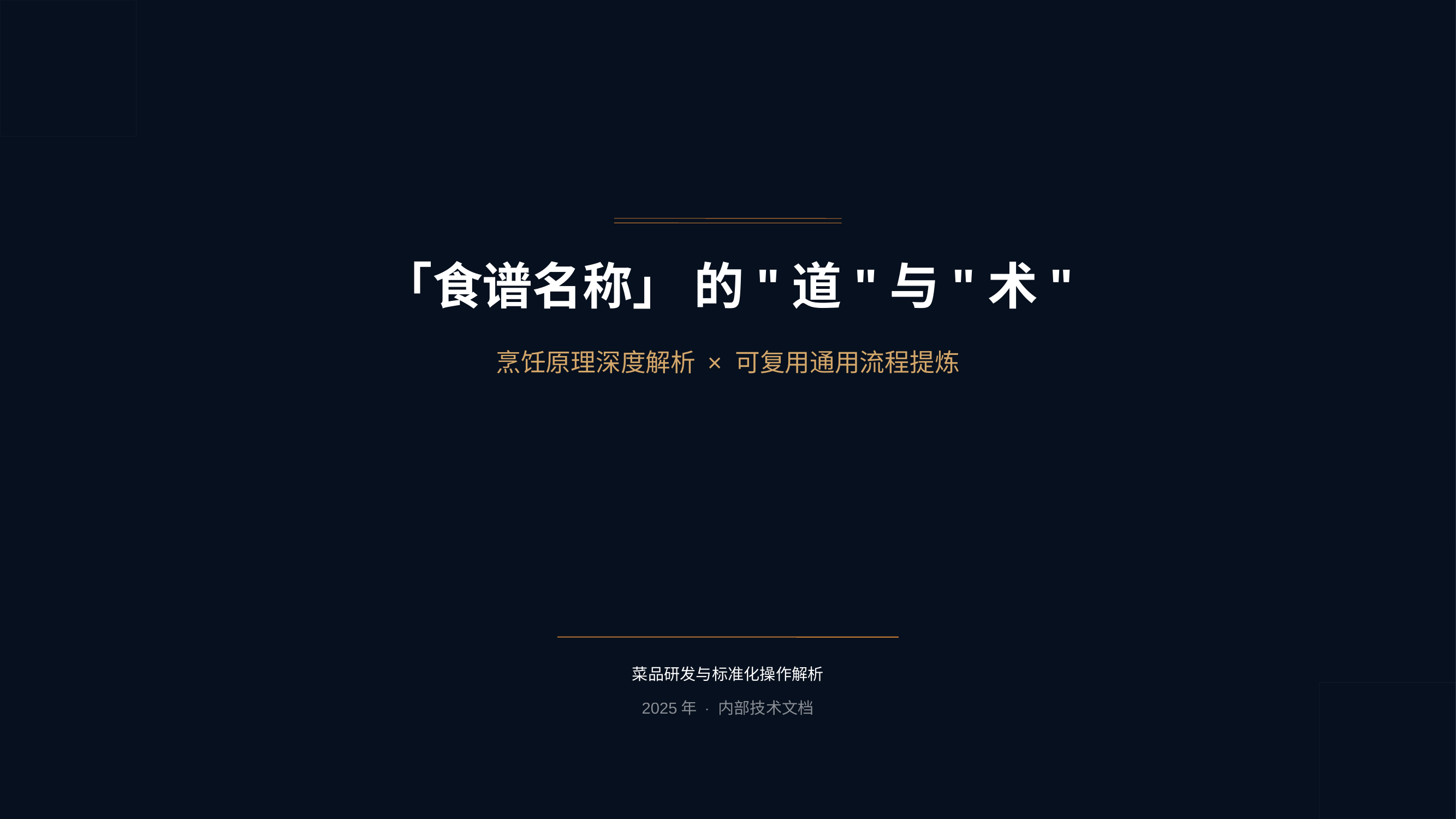

「食谱名称」 的"道"与"术"
烹饪原理深度解析 × 可复用通用流程提炼

菜品研发与标准化操作解析

2025年 · 内部技术文档